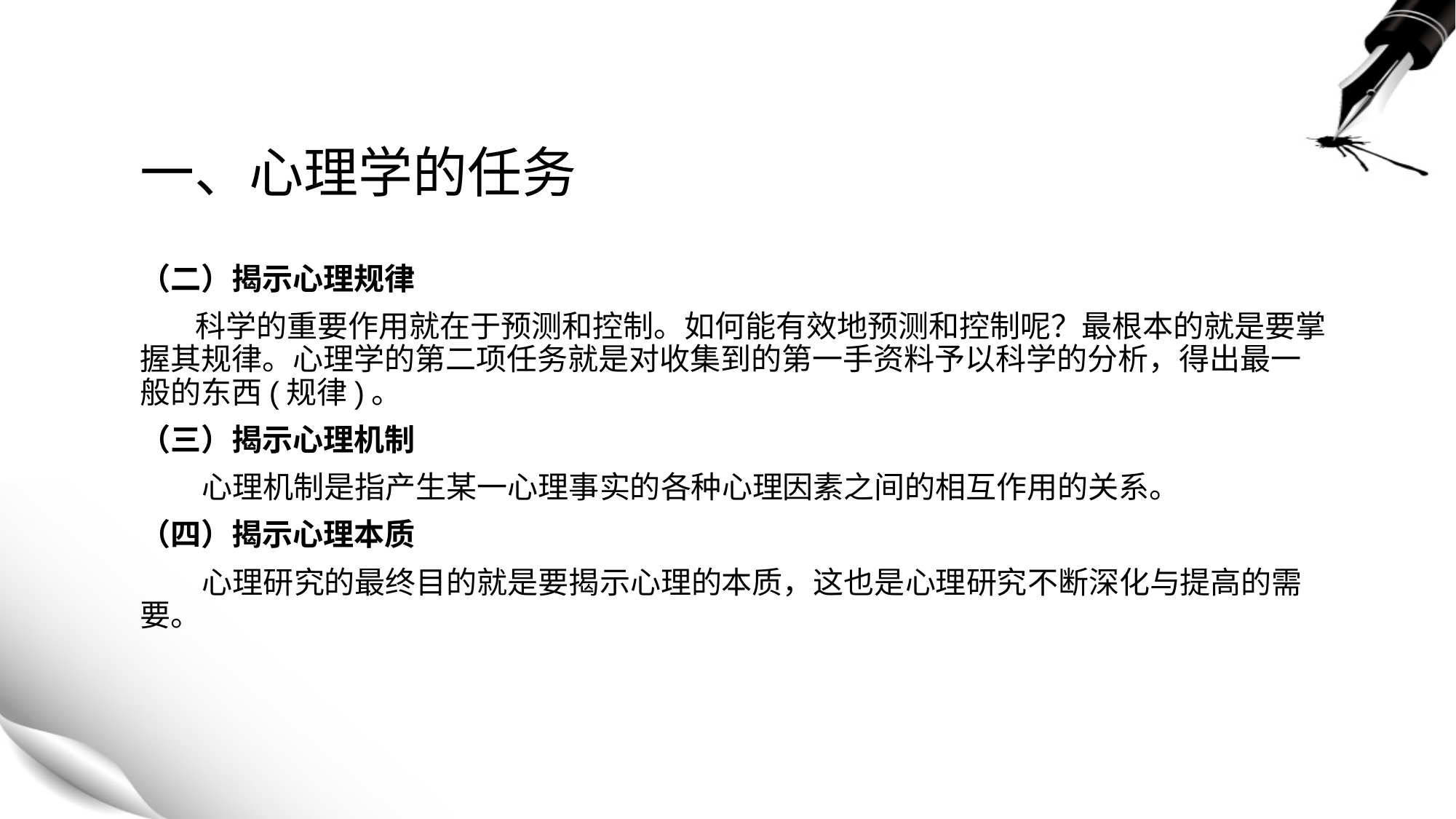

# 一、心理学的任务
（二）揭示心理规律
       科学的重要作用就在于预测和控制。如何能有效地预测和控制呢？最根本的就是要掌握其规律。心理学的第二项任务就是对收集到的第一手资料予以科学的分析，得出最一般的东西(规律)。
（三）揭示心理机制
        心理机制是指产生某一心理事实的各种心理因素之间的相互作用的关系。
（四）揭示心理本质
        心理研究的最终目的就是要揭示心理的本质，这也是心理研究不断深化与提高的需要。